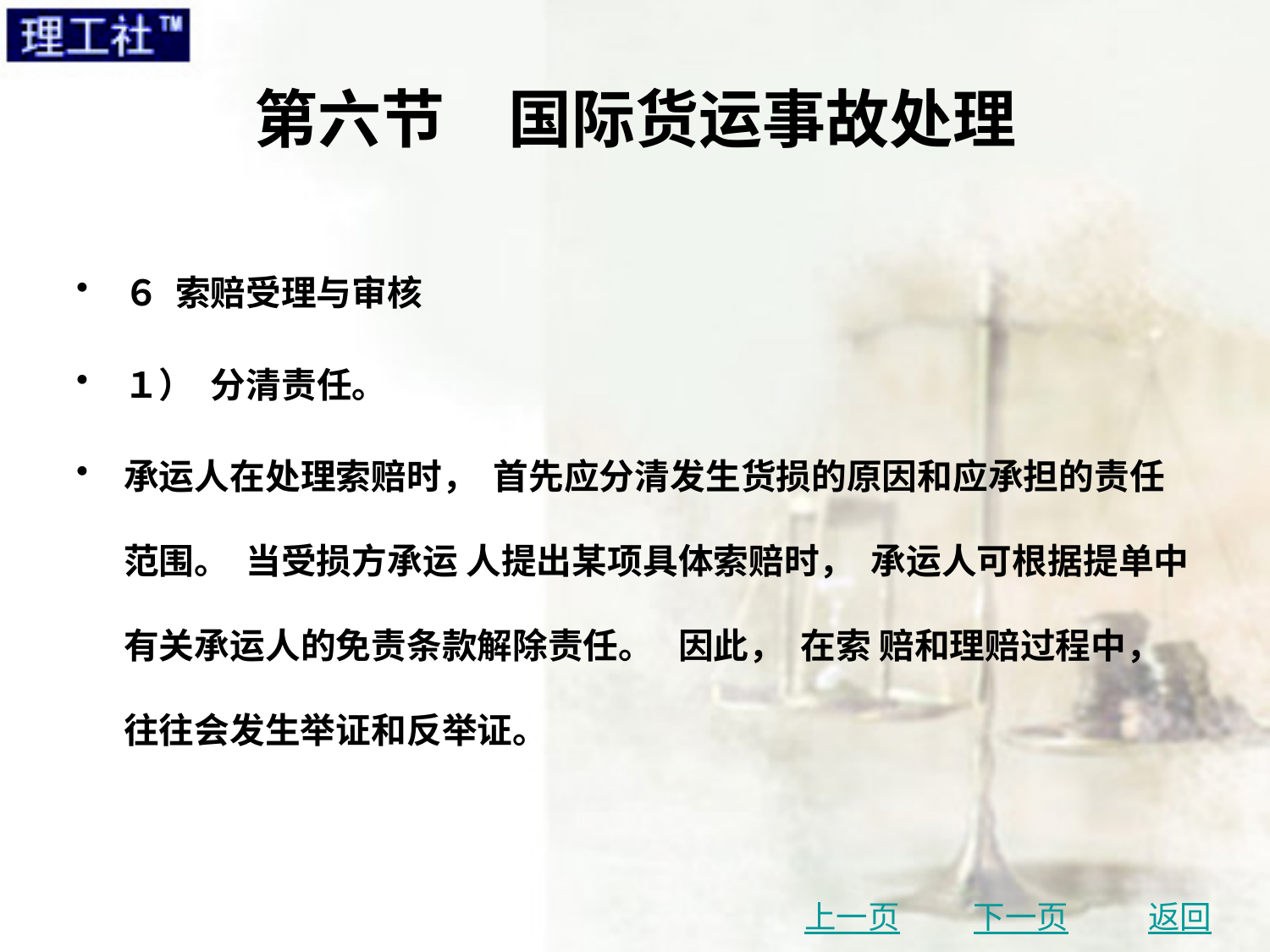

# 第六节　国际货运事故处理
６  索赔受理与审核
１）  分清责任。
承运人在处理索赔时，  首先应分清发生货损的原因和应承担的责任范围。  当受损方承运 人提出某项具体索赔时，  承运人可根据提单中有关承运人的免责条款解除责任。   因此，  在索 赔和理赔过程中，  往往会发生举证和反举证。

上一页
下一页
返回